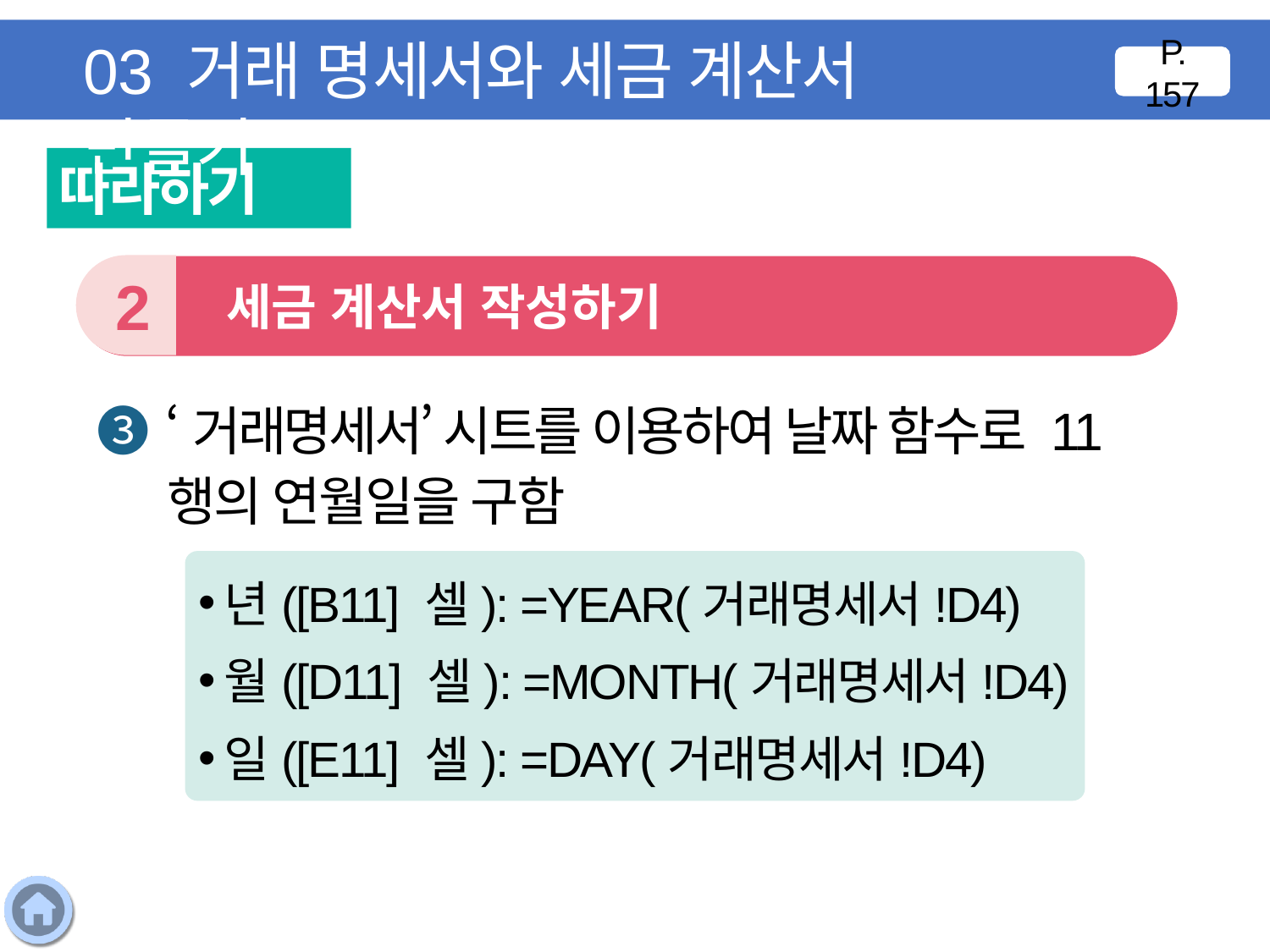

03 거래 명세서와 세금 계산서 만들기
P. 157
따라하기
2
        세금 계산서 작성하기
❸ ‘거래명세서’ 시트를 이용하여 날짜 함수로 11행의 연월일을 구함
년([B11] 셀): =YEAR(거래명세서!D4)
월([D11] 셀): =MONTH(거래명세서!D4)
일([E11] 셀): =DAY(거래명세서!D4)